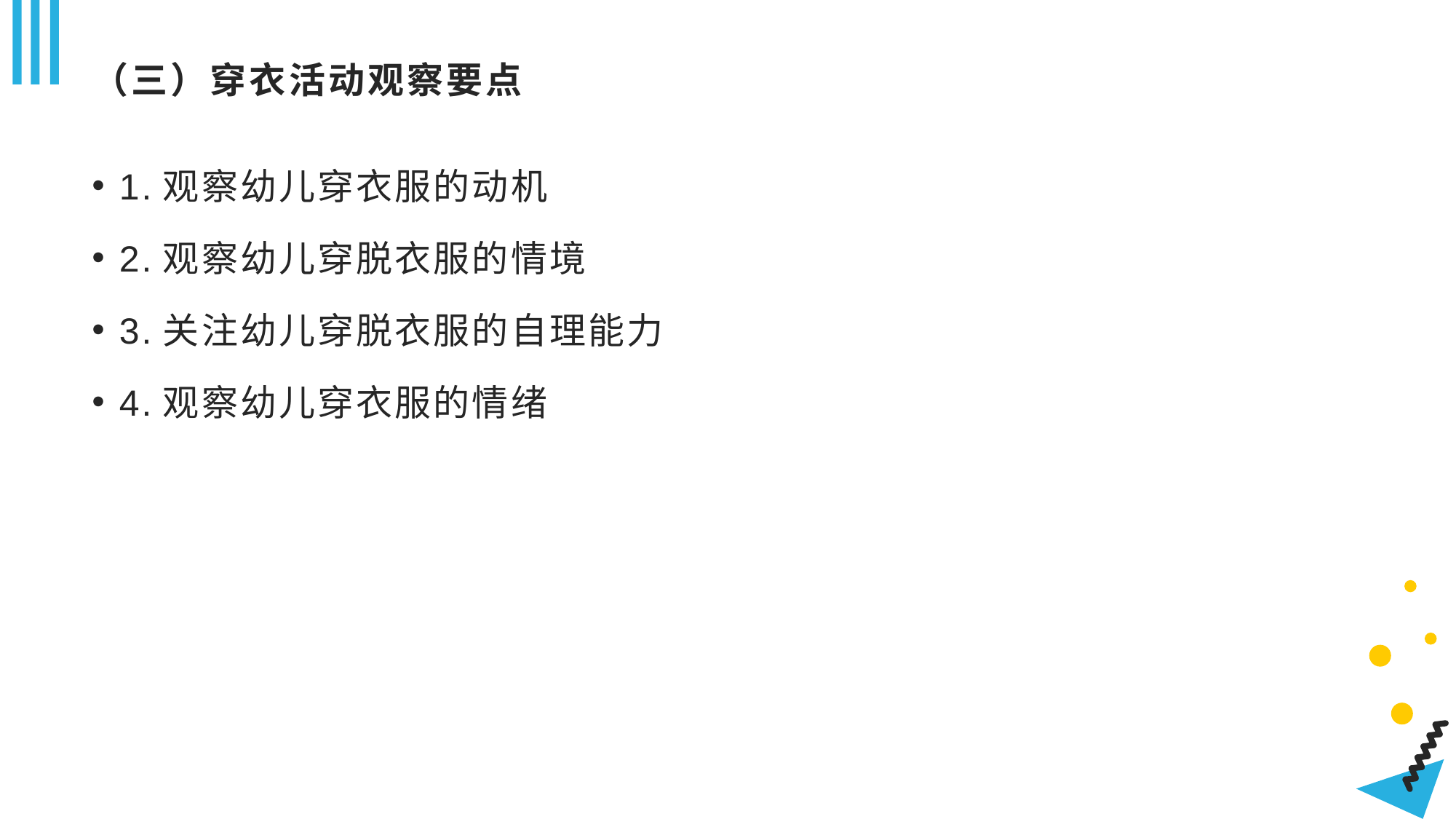

# （三）穿衣活动观察要点
1.观察幼儿穿衣服的动机
2.观察幼儿穿脱衣服的情境
3.关注幼儿穿脱衣服的自理能力
4.观察幼儿穿衣服的情绪